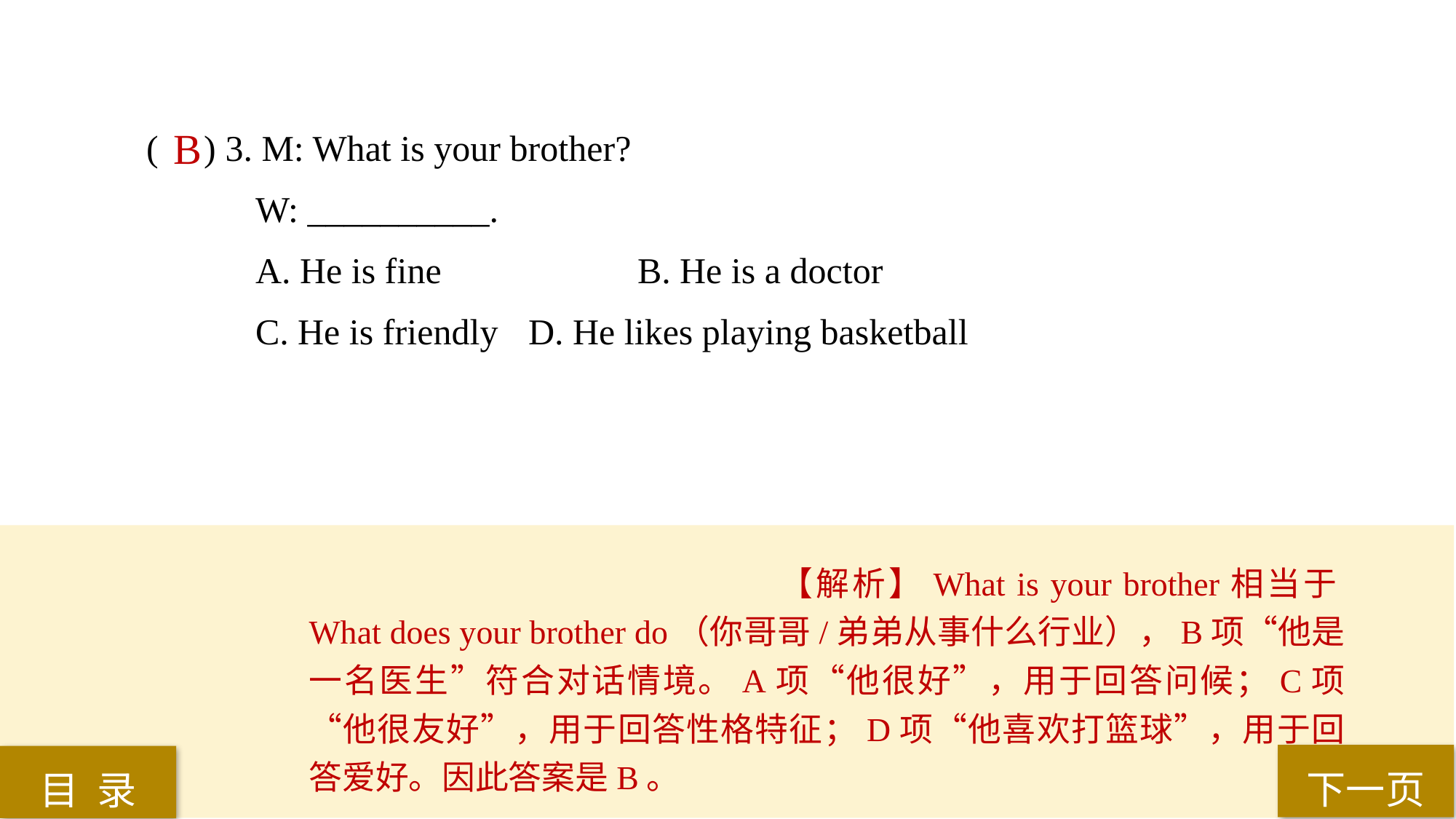

(     ) 3. M: What is your brother?
W: __________.
A. He is fine 		B. He is a doctor
C. He is friendly 	D. He likes playing basketball
 B
【解析】What is your brother相当于What does your brother do（你哥哥/弟弟从事什么行业），B项“他是一名医生”符合对话情境。A项“他很好”，用于回答问候；C项“他很友好”，用于回答性格特征；D项“他喜欢打篮球”，用于回答爱好。因此答案是B。